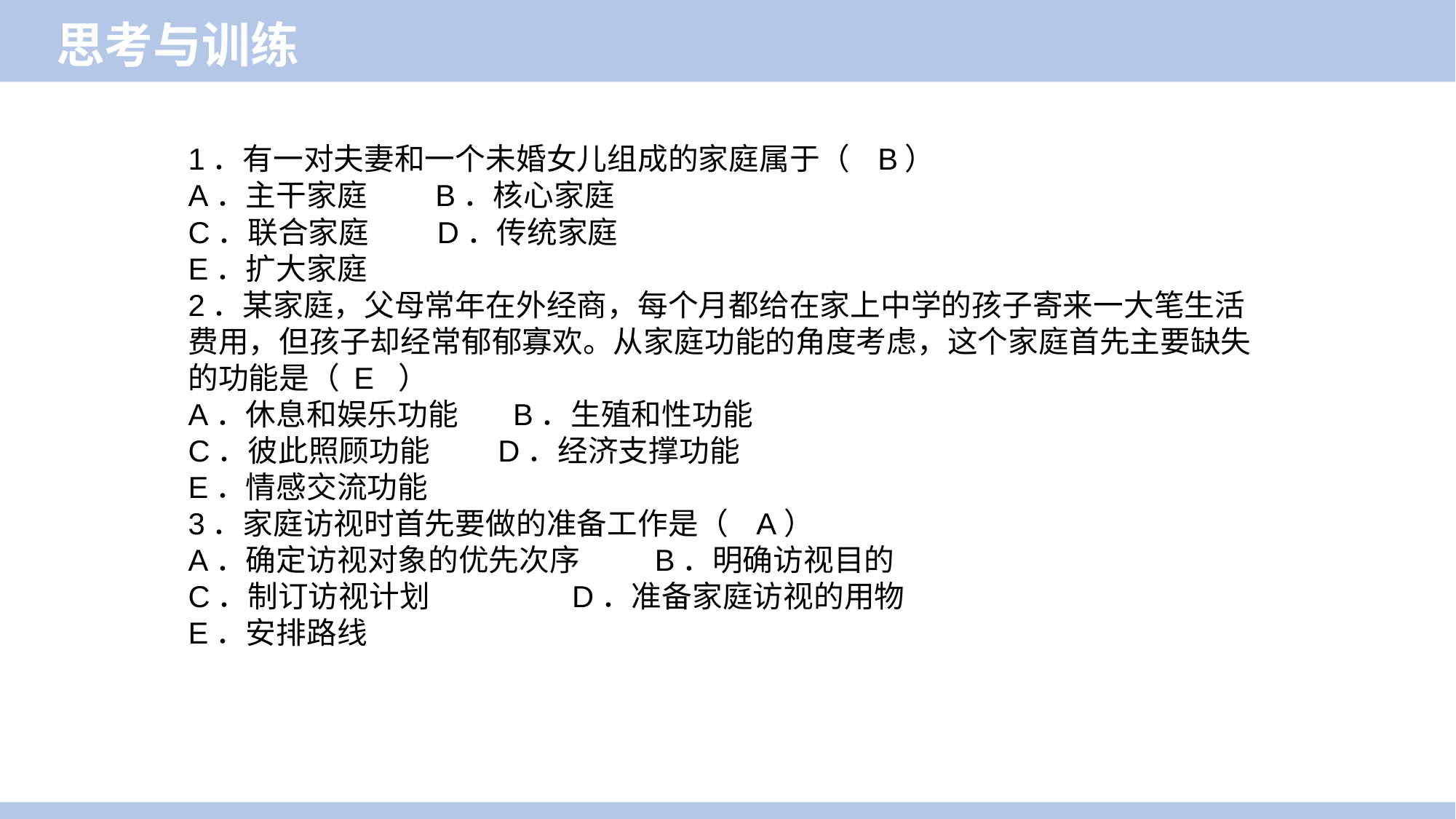

思考与训练
1．有一对夫妻和一个未婚女儿组成的家庭属于（   B）
A．主干家庭         B．核心家庭
C．联合家庭         D．传统家庭
E．扩大家庭
2．某家庭，父母常年在外经商，每个月都给在家上中学的孩子寄来一大笔生活费用，但孩子却经常郁郁寡欢。从家庭功能的角度考虑，这个家庭首先主要缺失的功能是（ E  ）
A．休息和娱乐功能       B．生殖和性功能
C．彼此照顾功能         D．经济支撑功能
E．情感交流功能
3．家庭访视时首先要做的准备工作是（   A）
A．确定访视对象的优先次序          B．明确访视目的
C．制订访视计划                    D．准备家庭访视的用物
E．安排路线